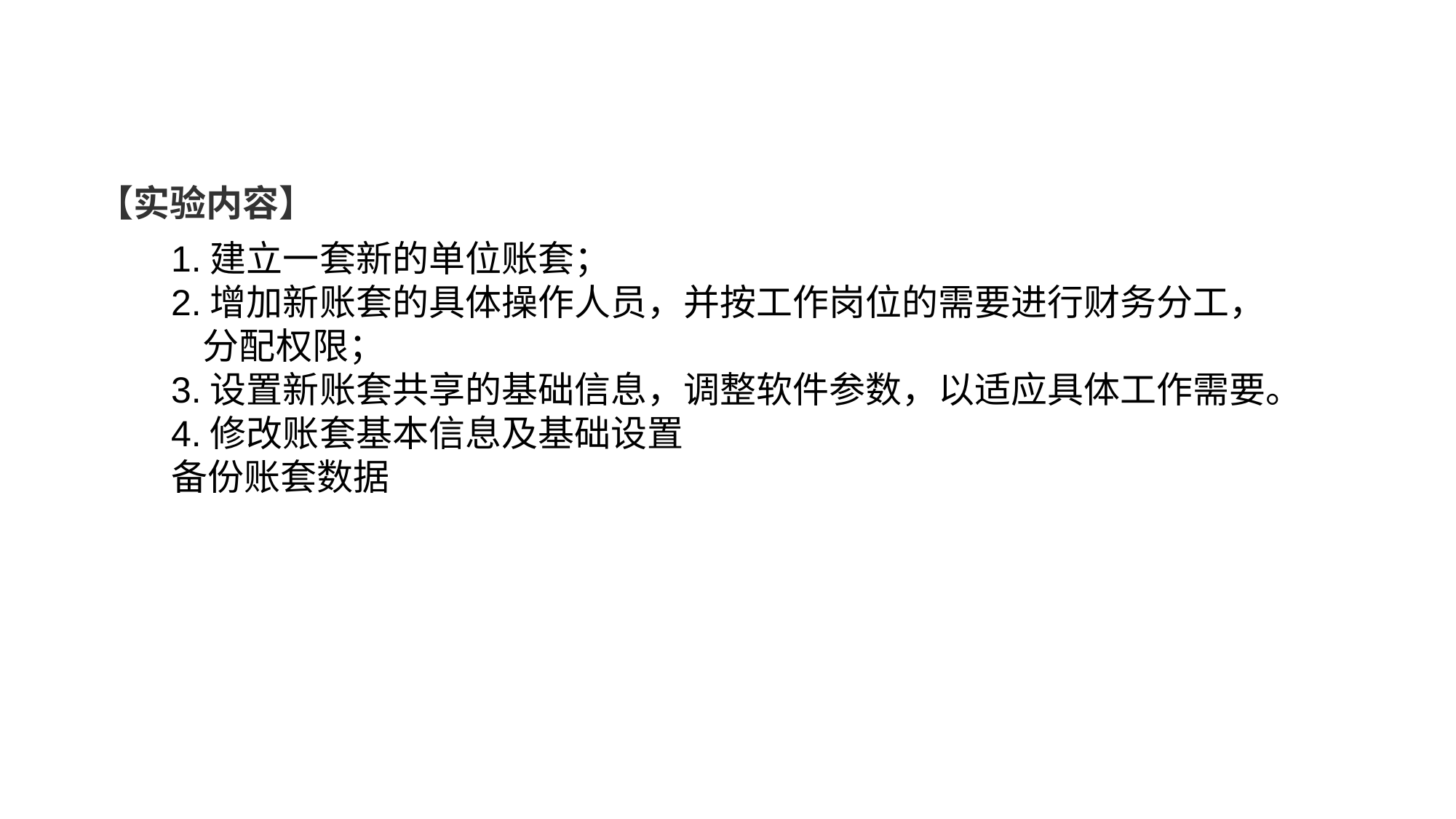

【实验内容】
1.建立一套新的单位账套；
2.增加新账套的具体操作人员，并按工作岗位的需要进行财务分工，分配权限；
3.设置新账套共享的基础信息，调整软件参数，以适应具体工作需要。
4.修改账套基本信息及基础设置
备份账套数据